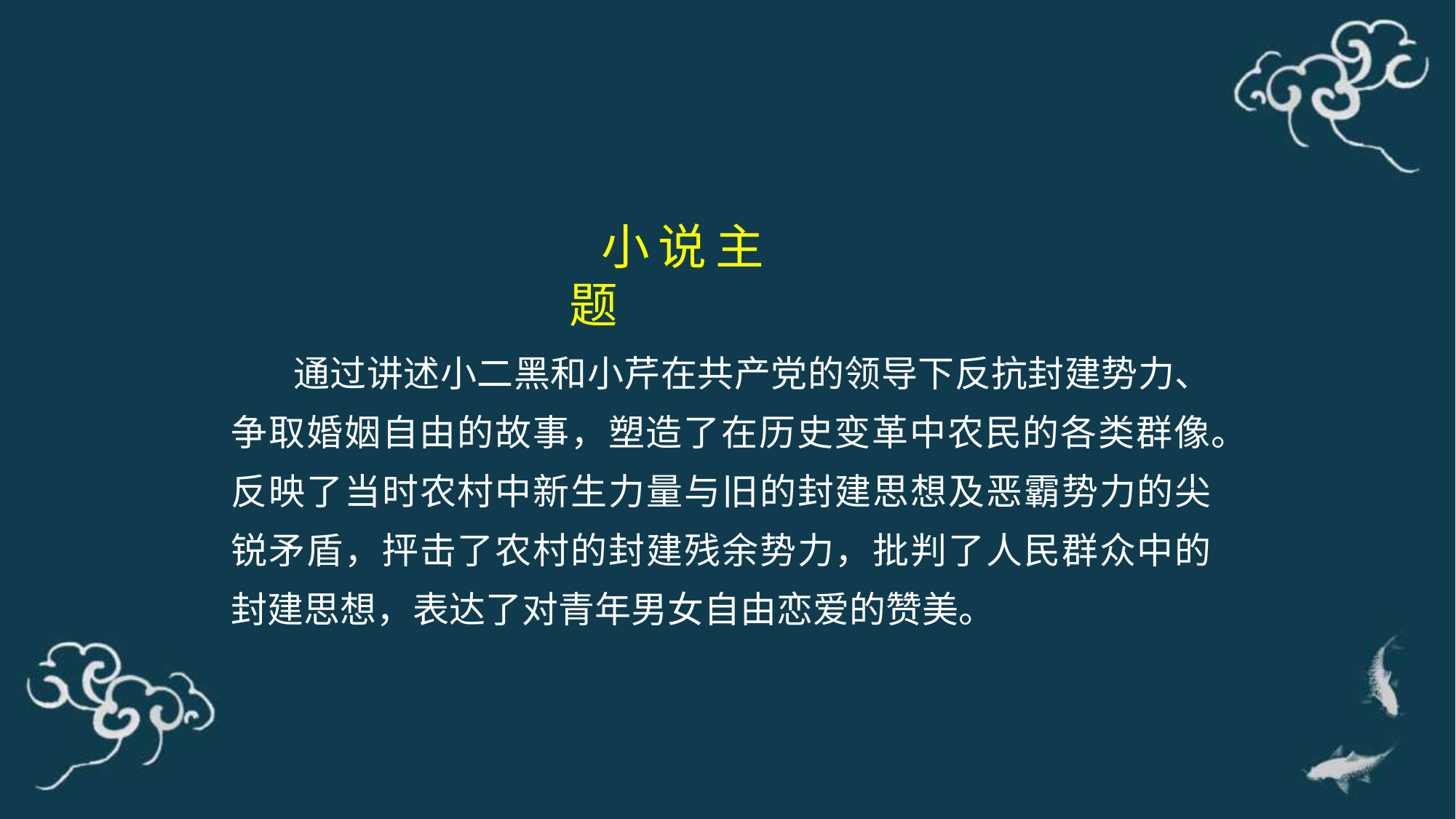

小说主题
  通过讲述小二黑和小芹在共产党的领导下反抗封建势力、争取婚姻自由的故事，塑造了在历史变革中农民的各类群像。反映了当时农村中新生力量与旧的封建思想及恶霸势力的尖锐矛盾，抨击了农村的封建残余势力，批判了人民群众中的封建思想，表达了对青年男女自由恋爱的赞美。